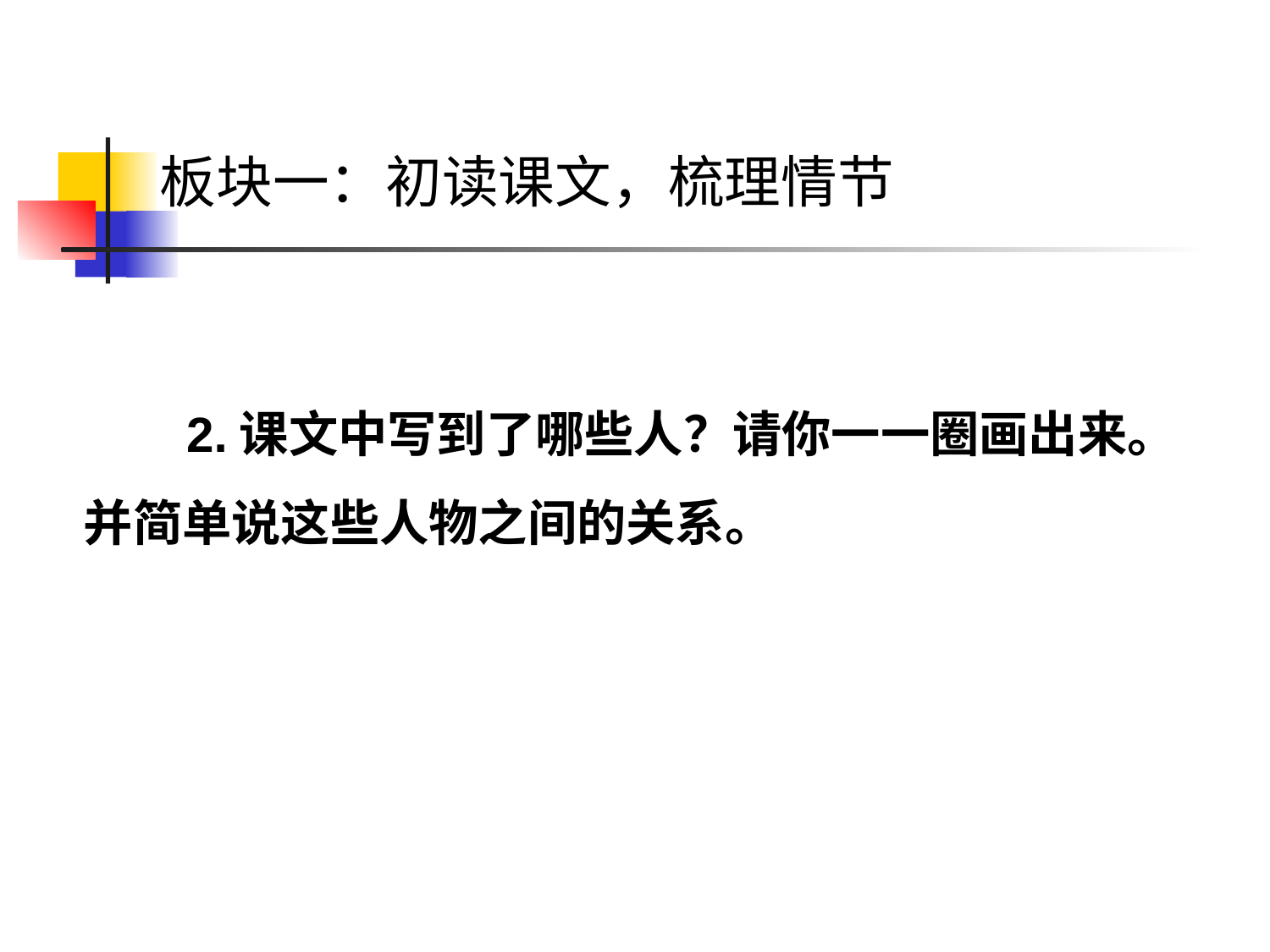

# 板块一：初读课文，梳理情节
    2.课文中写到了哪些人？请你一一圈画出来。并简单说这些人物之间的关系。